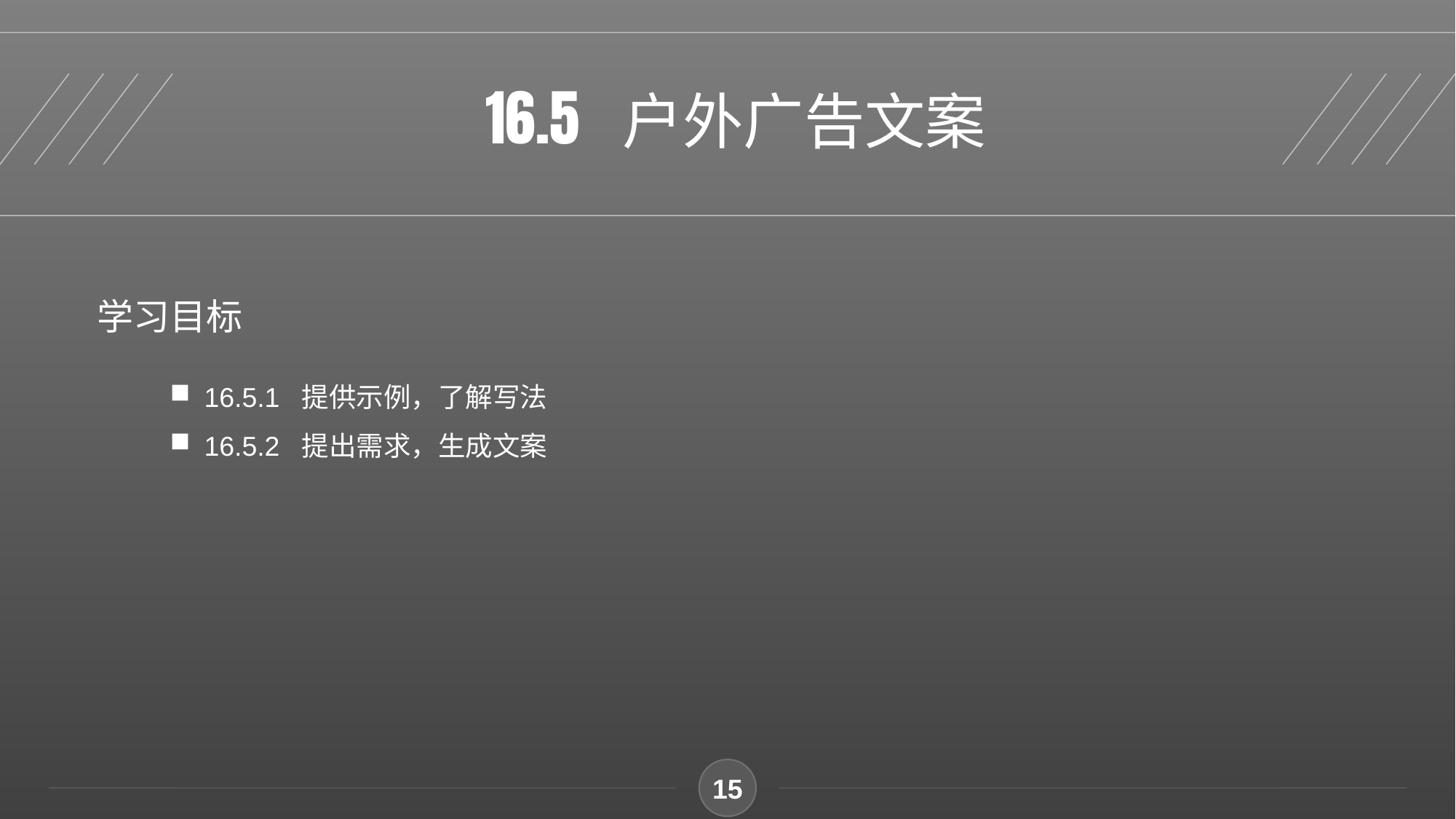

16.5  户外广告文案

学习目标
16.5.1  提供示例，了解写法
16.5.2  提出需求，生成文案